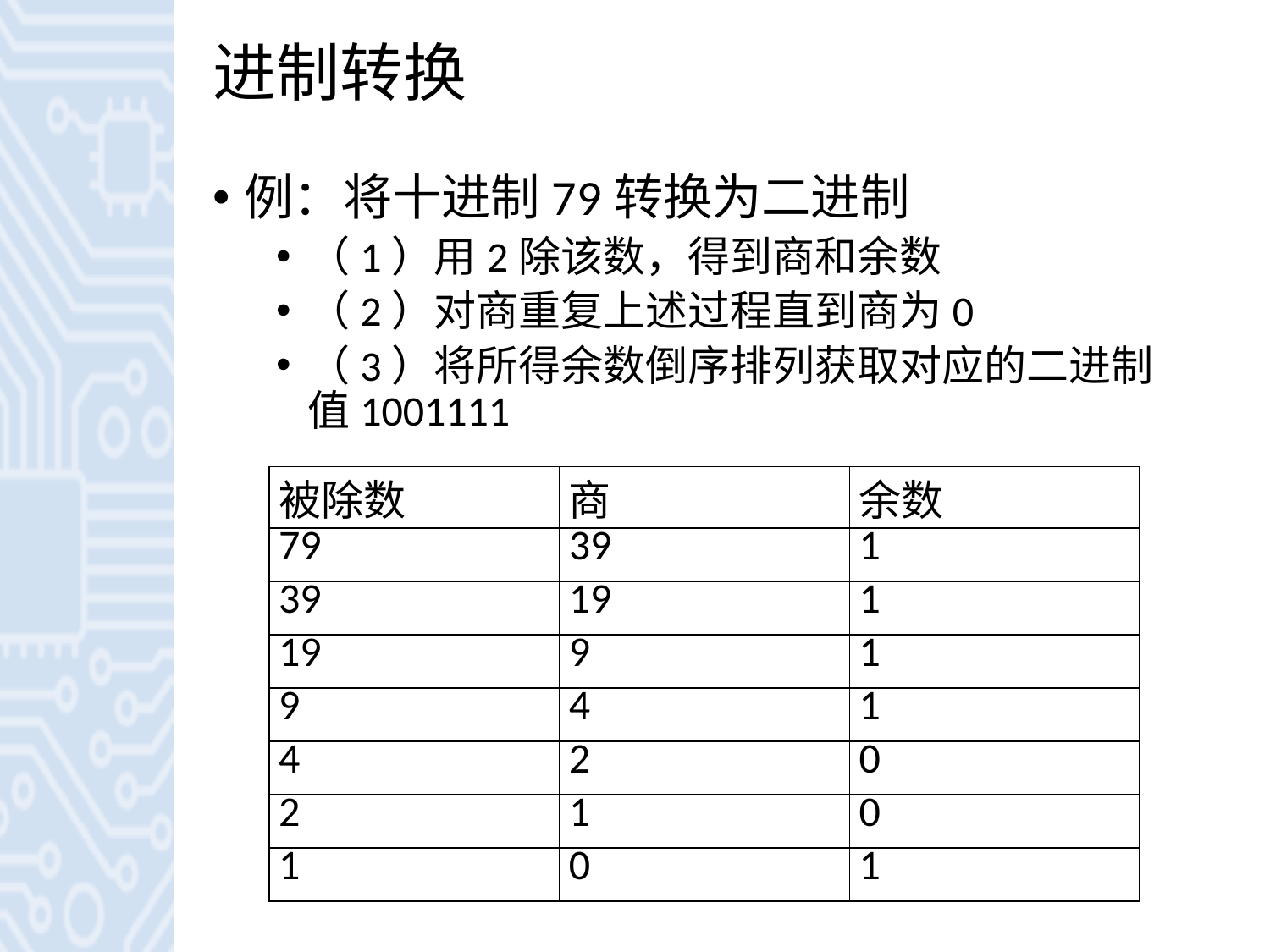

# 进制转换
例：将十进制79转换为二进制
（1）用2除该数，得到商和余数
（2）对商重复上述过程直到商为0
（3）将所得余数倒序排列获取对应的二进制值1001111

| 被除数 | 商 | 余数 |
| --- | --- | --- |
| 79 | 39 | 1 |
| 39 | 19 | 1 |
| 19 | 9 | 1 |
| 9 | 4 | 1 |
| 4 | 2 | 0 |
| 2 | 1 | 0 |
| 1 | 0 | 1 |